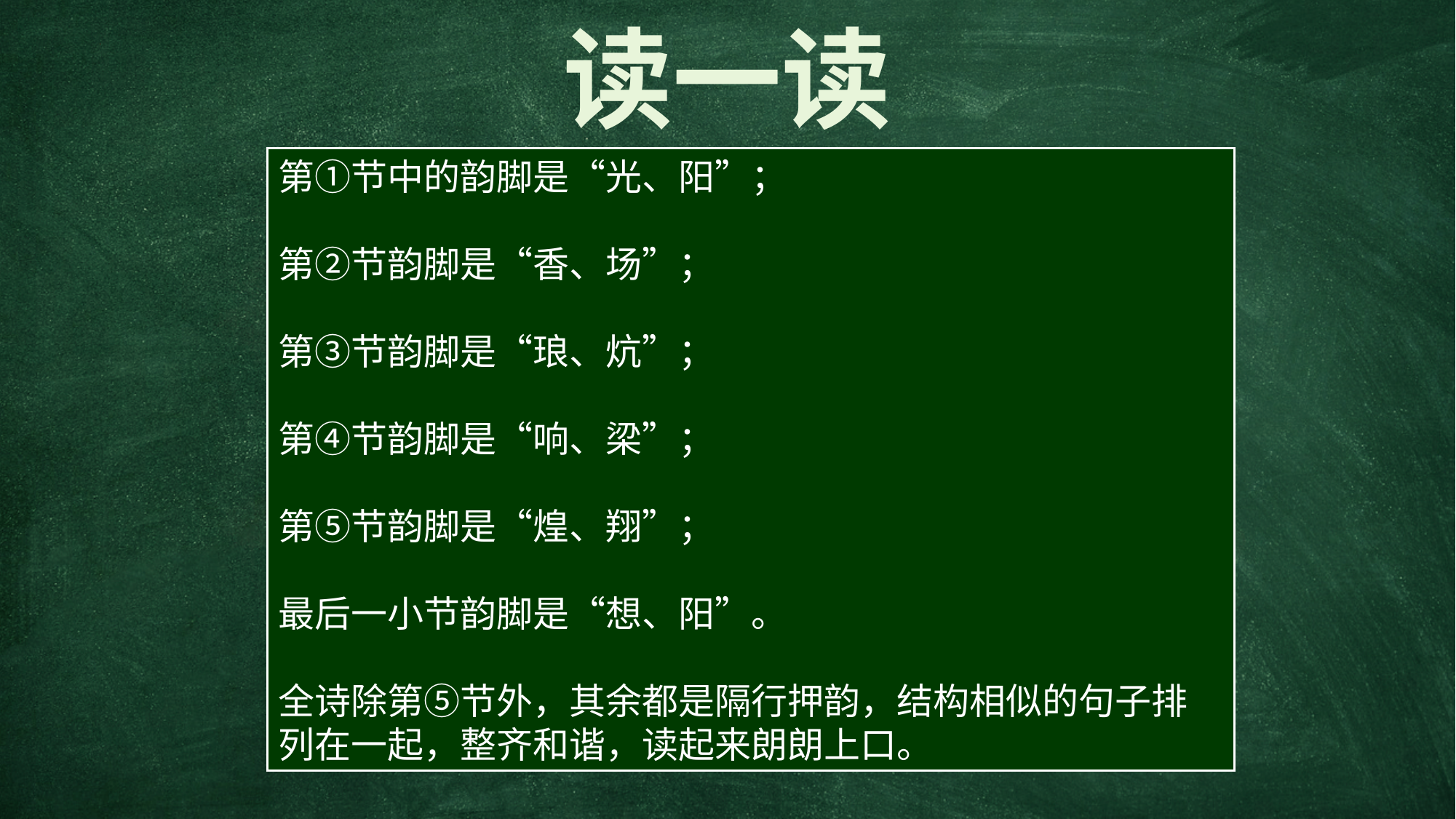

读一读
第①节中的韵脚是“光、阳”；

第②节韵脚是“香、场”；

第③节韵脚是“琅、炕”；

第④节韵脚是“响、梁”；

第⑤节韵脚是“煌、翔”；

最后一小节韵脚是“想、阳”。

全诗除第⑤节外，其余都是隔行押韵，结构相似的句子排列在一起，整齐和谐，读起来朗朗上口。